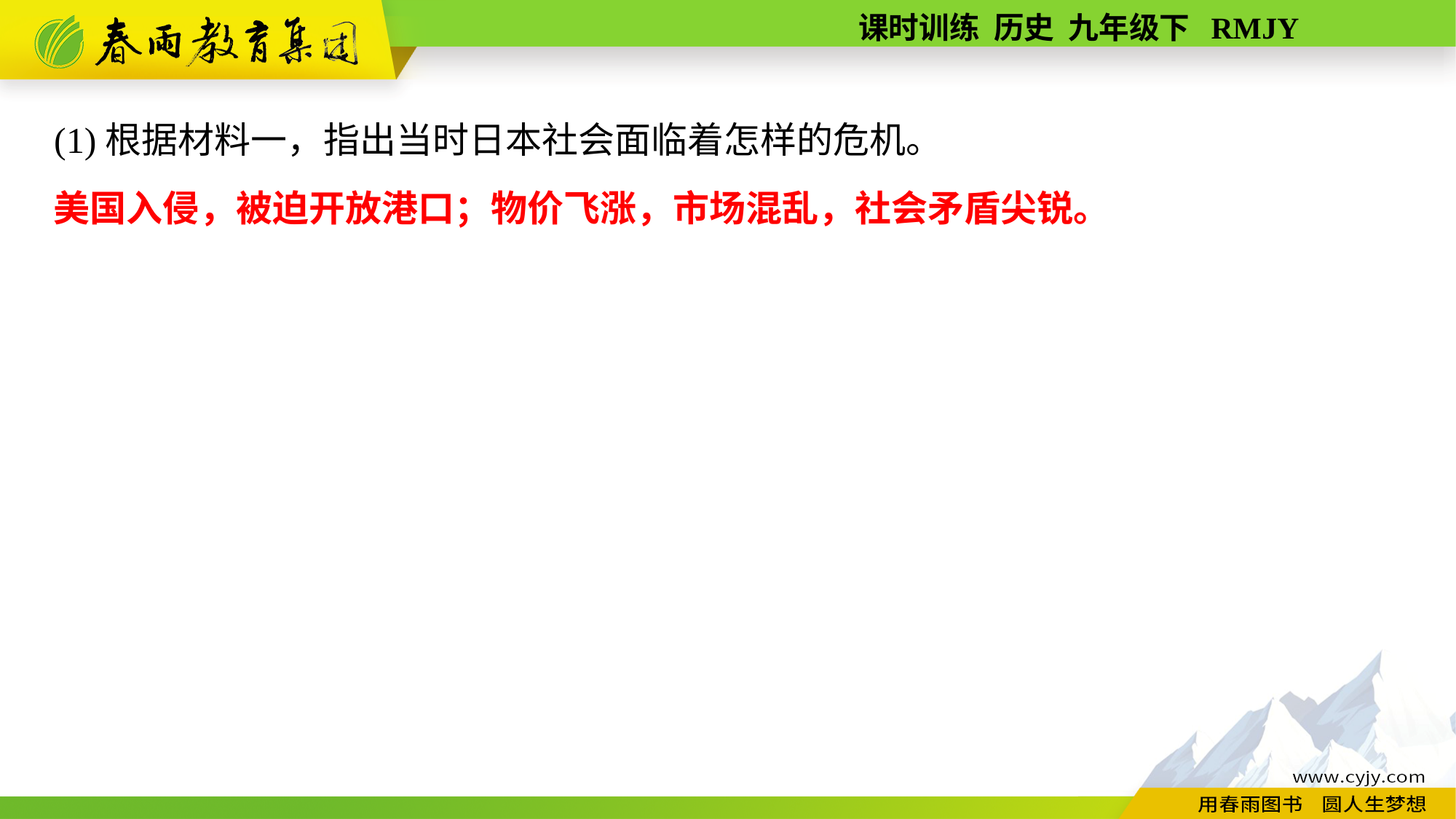

(1)根据材料一，指出当时日本社会面临着怎样的危机。
美国入侵，被迫开放港口；物价飞涨，市场混乱，社会矛盾尖锐。